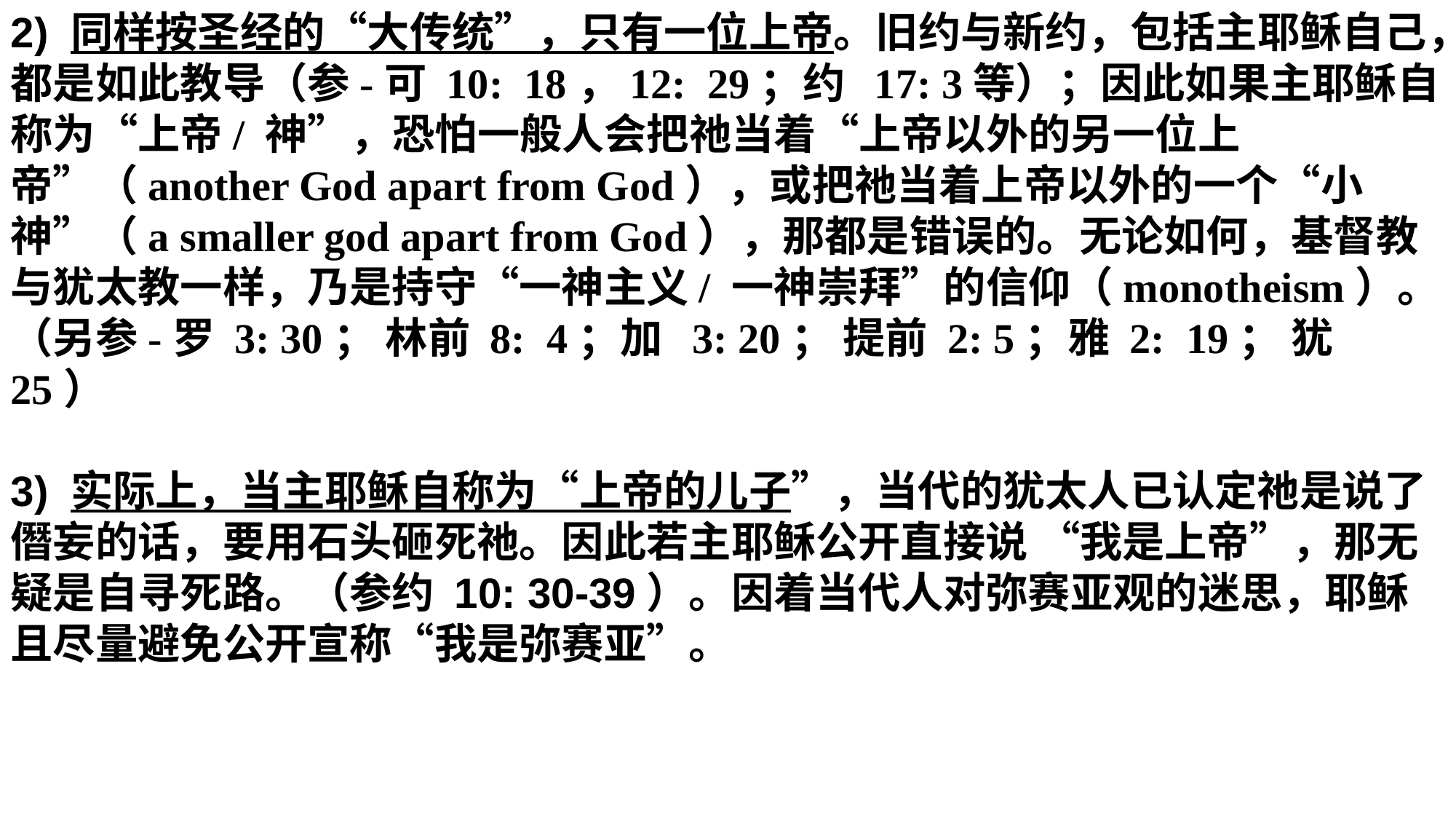

2) 同样按圣经的“大传统”，只有一位上帝。旧约与新约，包括主耶稣自己，都是如此教导（参-可 10:  18，12:  29；约  17: 3等）；因此如果主耶稣自称为“上帝/ 神”，恐怕一般人会把祂当着“上帝以外的另一位上帝”（another God apart from God），或把祂当着上帝以外的一个“小神”（a smaller god apart from God），那都是错误的。无论如何，基督教与犹太教一样，乃是持守“一神主义/ 一神崇拜”的信仰（monotheism）。（另参-罗 3: 30； 林前 8:  4；加  3: 20； 提前 2: 5；雅 2:  19； 犹 25）

3) 实际上，当主耶稣自称为“上帝的儿子”，当代的犹太人已认定祂是说了僭妄的话，要用石头砸死祂。因此若主耶稣公开直接说 “我是上帝”，那无疑是自寻死路。（参约 10: 30-39）。因着当代人对弥赛亚观的迷思，耶稣且尽量避免公开宣称“我是弥赛亚”。